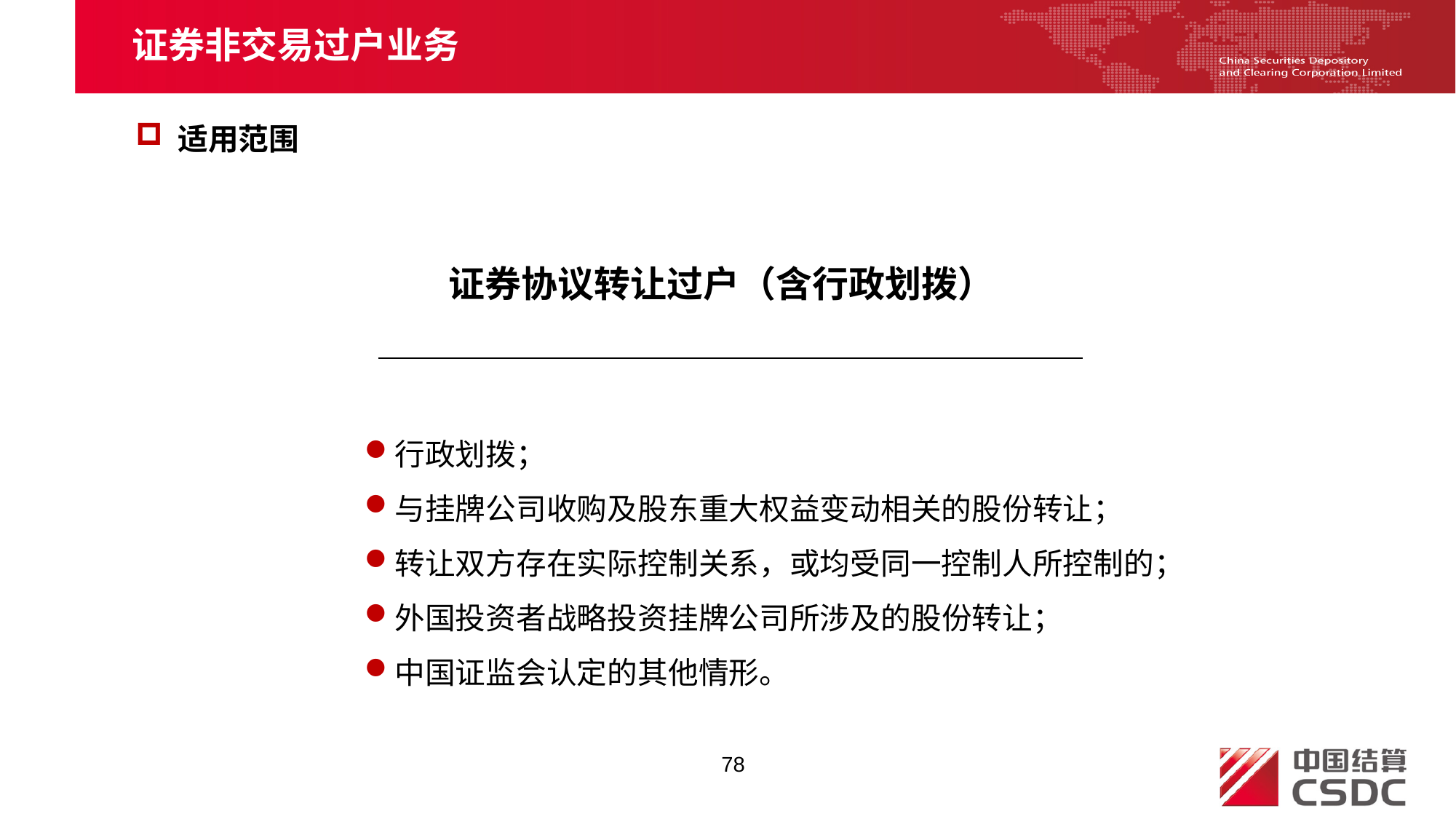

证券非交易过户业务
 适用范围
证券协议转让过户（含行政划拨）
行政划拨；
与挂牌公司收购及股东重大权益变动相关的股份转让；
转让双方存在实际控制关系，或均受同一控制人所控制的；
外国投资者战略投资挂牌公司所涉及的股份转让；
中国证监会认定的其他情形。
78